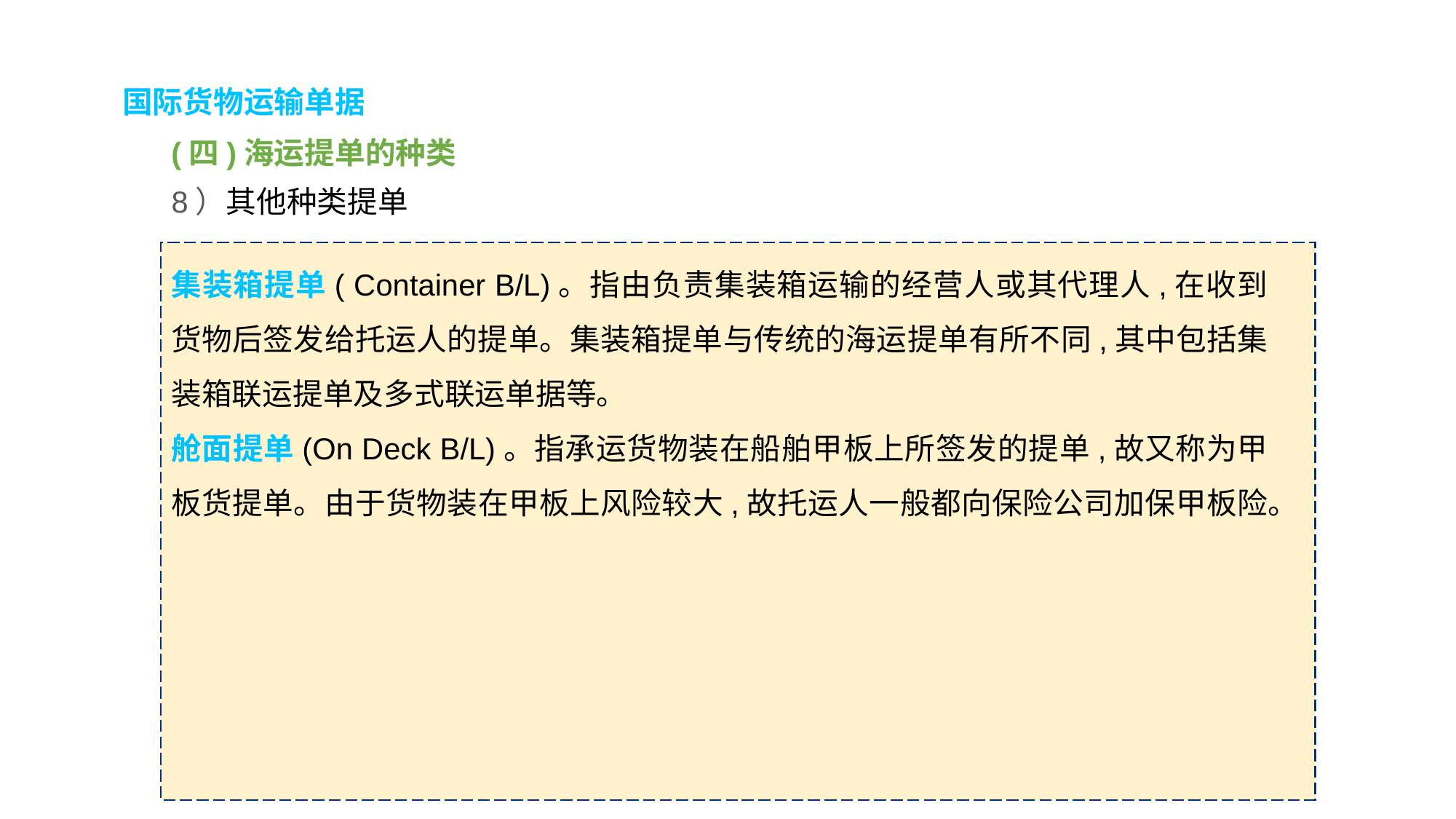

国际货物运输单据
(四)海运提单的种类
8）其他种类提单
集装箱提单( Container B/L)。指由负责集装箱运输的经营人或其代理人,在收到货物后签发给托运人的提单。集装箱提单与传统的海运提单有所不同,其中包括集装箱联运提单及多式联运单据等。
舱面提单(On Deck B/L)。指承运货物装在船舶甲板上所签发的提单,故又称为甲板货提单。由于货物装在甲板上风险较大,故托运人一般都向保险公司加保甲板险。